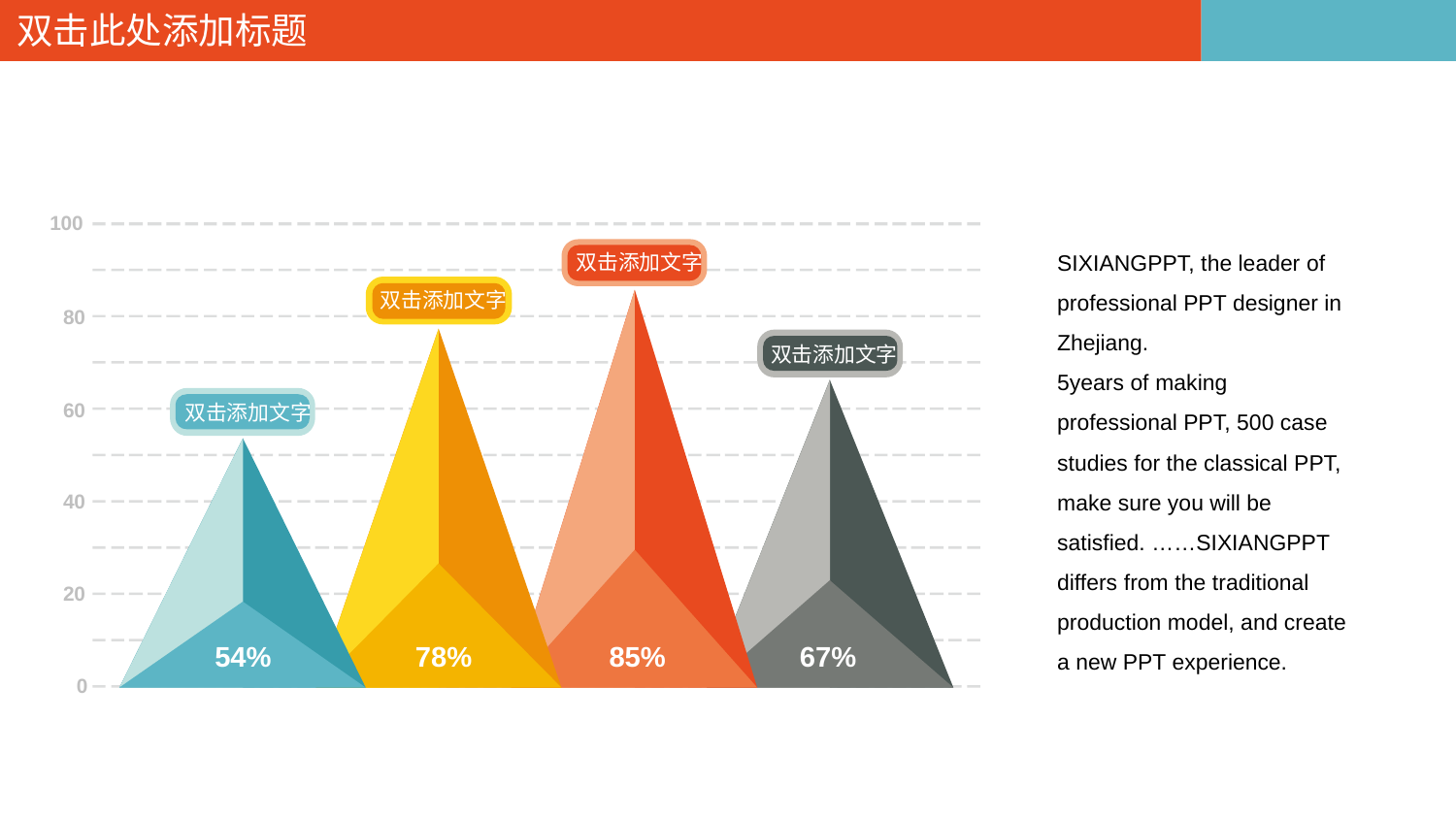

双击此处添加标题
100

双击添加文字

双击添加文字

80

双击添加文字

双击添加文字

60

40

20

54%
78%
85%
67%
0
SIXIANGPPT, the leader of professional PPT designer in Zhejiang.
5years of making professional PPT, 500 case studies for the classical PPT, make sure you will be satisfied. ……SIXIANGPPT differs from the traditional production model, and create a new PPT experience.